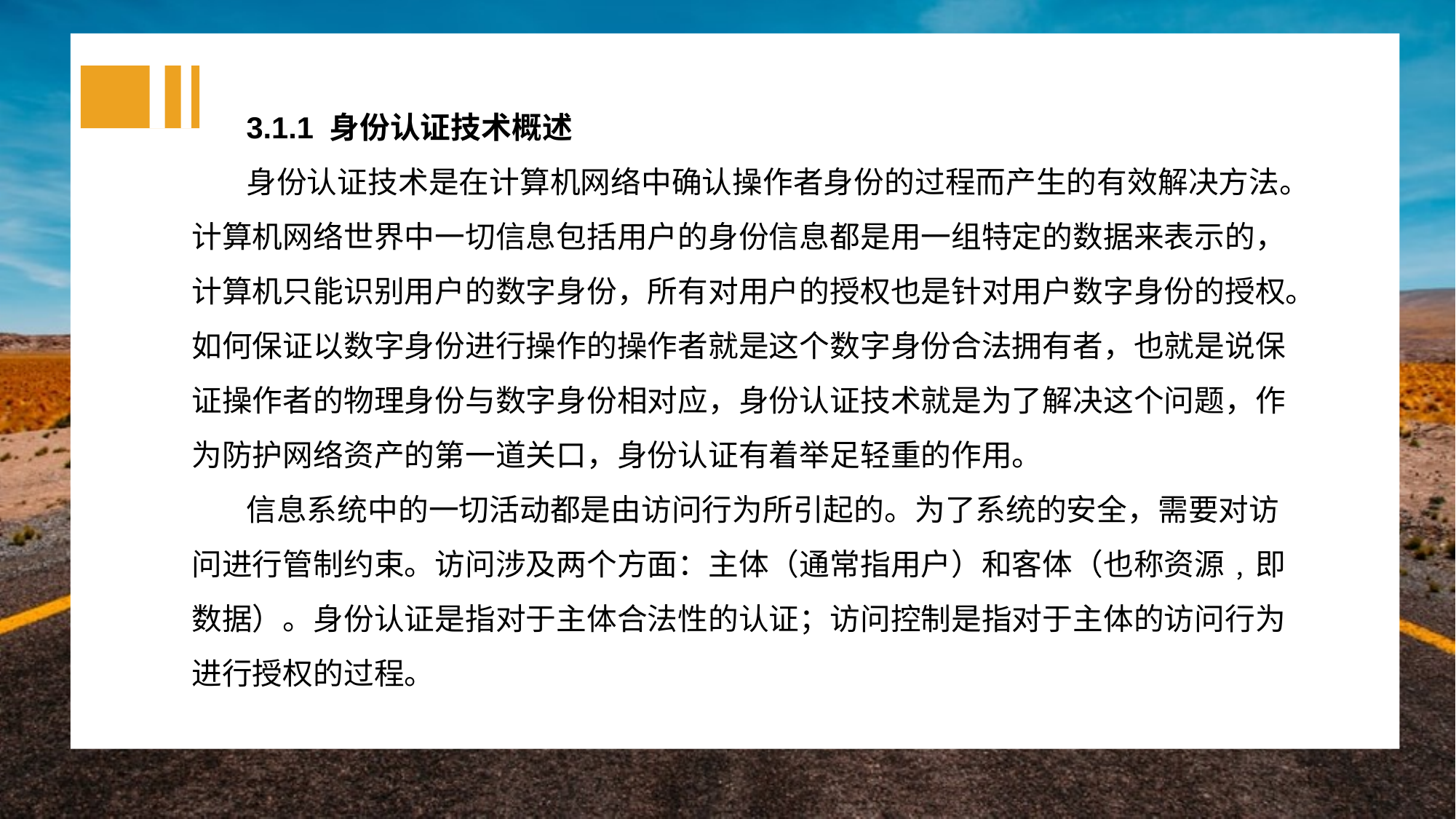

3.1.1 身份认证技术概述
身份认证技术是在计算机网络中确认操作者身份的过程而产生的有效解决方法。计算机网络世界中一切信息包括用户的身份信息都是用一组特定的数据来表示的，计算机只能识别用户的数字身份，所有对用户的授权也是针对用户数字身份的授权。如何保证以数字身份进行操作的操作者就是这个数字身份合法拥有者，也就是说保证操作者的物理身份与数字身份相对应，身份认证技术就是为了解决这个问题，作为防护网络资产的第一道关口，身份认证有着举足轻重的作用。
信息系统中的一切活动都是由访问行为所引起的。为了系统的安全，需要对访问进行管制约束。访问涉及两个方面：主体（通常指用户）和客体（也称资源﹐即数据）。身份认证是指对于主体合法性的认证；访问控制是指对于主体的访问行为进行授权的过程。